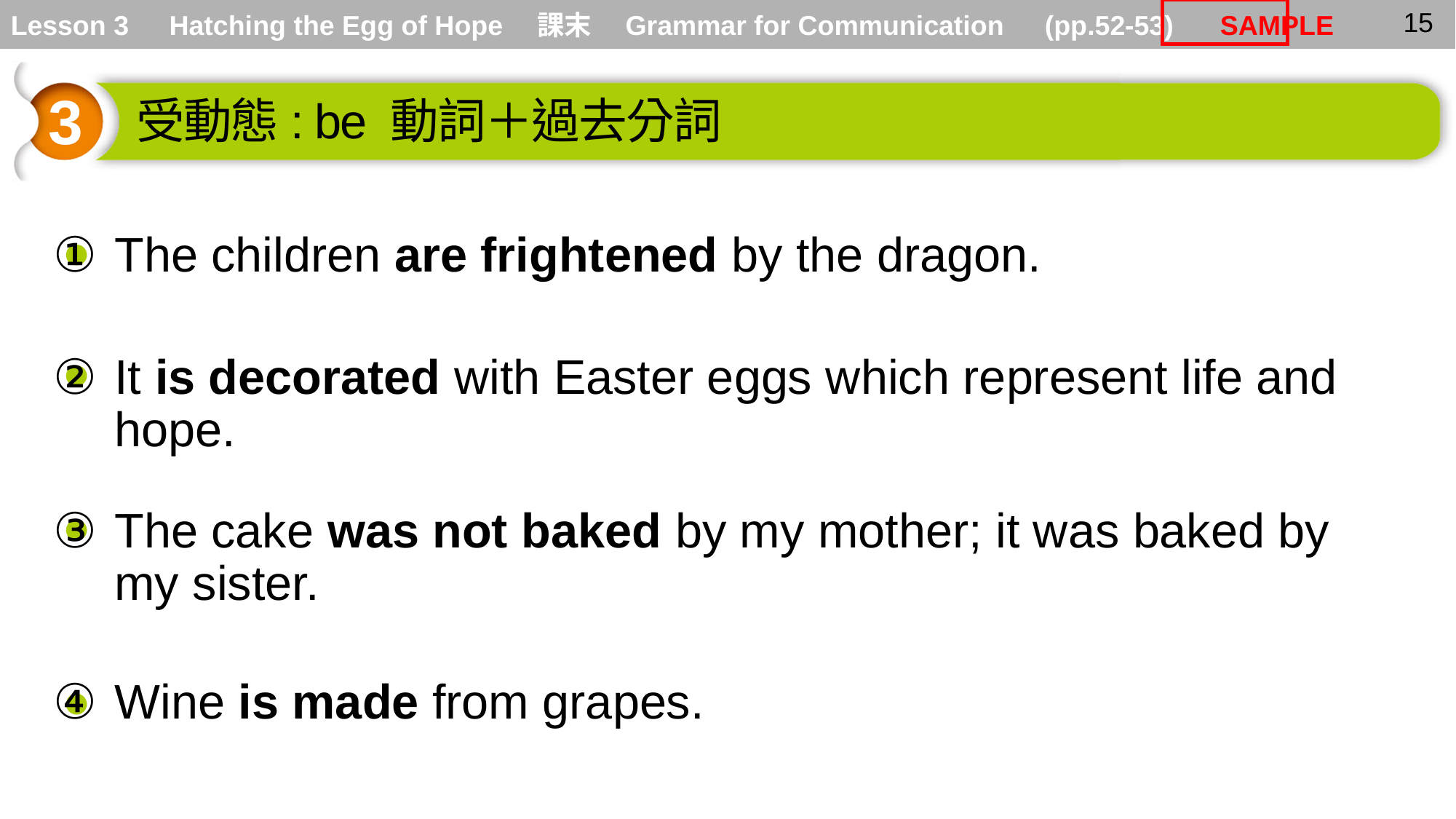

3
受動態: be 動詞＋過去分詞
●
The children are frightened by the dragon.
●
It is decorated with Easter eggs which represent life and hope.
●
The cake was not baked by my mother; it was baked by my sister.
●
Wine is made from grapes.